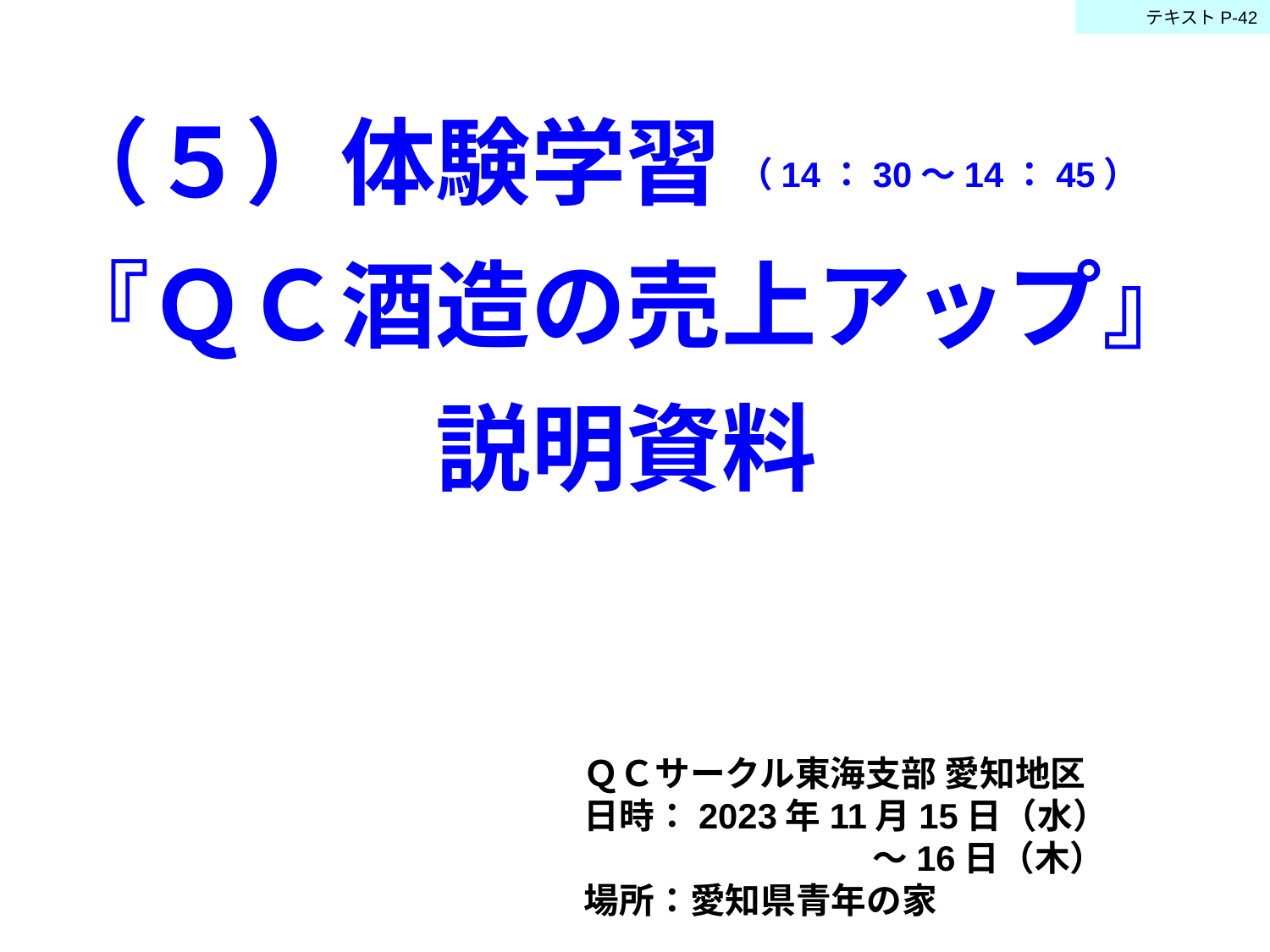

テキストP-42
（５）体験学習
『ＱＣ酒造の売上アップ』
　　　　説明資料
（14：30～14：45）
ＱＣサークル東海支部 愛知地区
日時：2023年11月15日（水）
　　　　　　   　   ～16日（木）
場所：愛知県青年の家